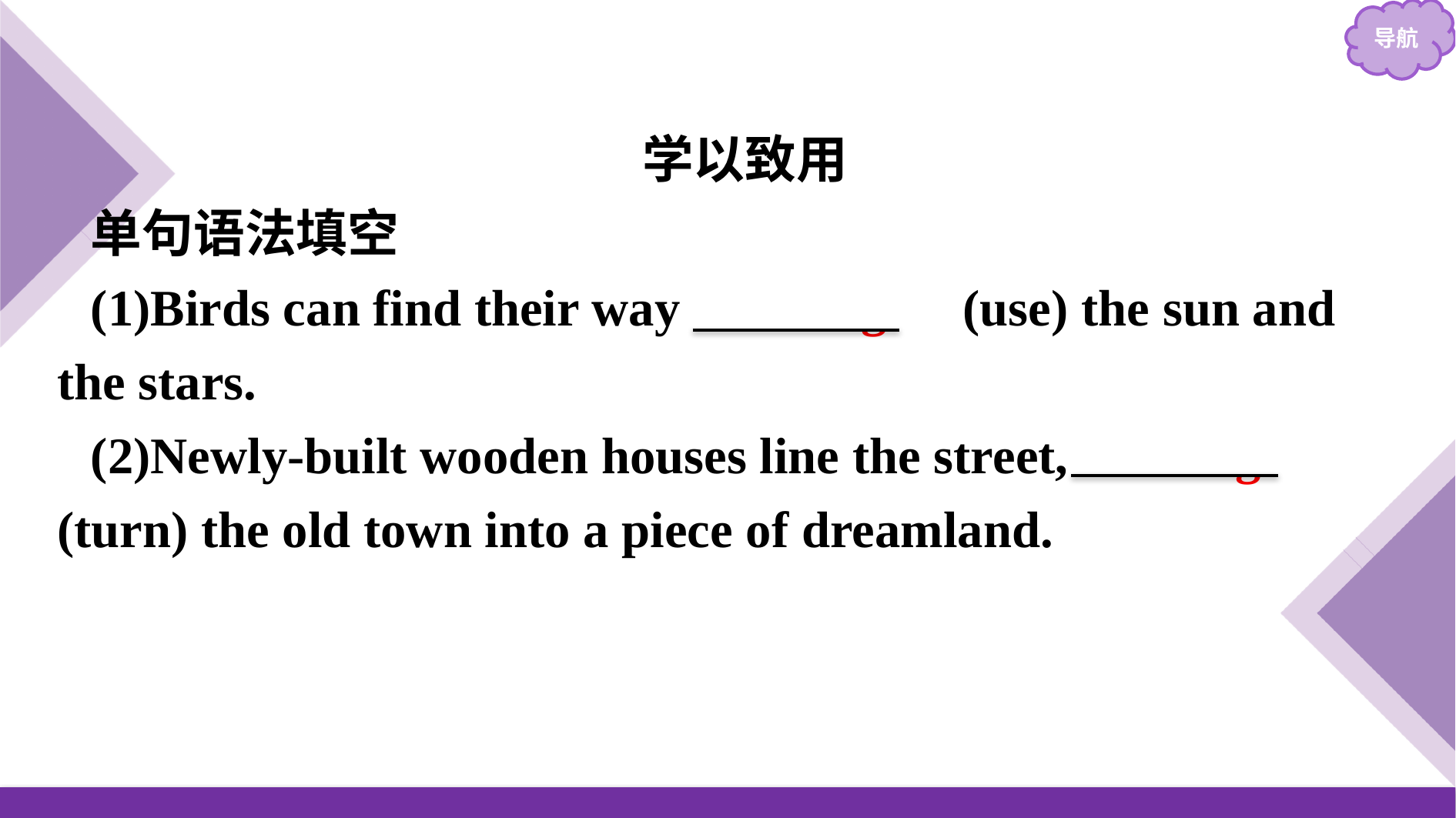

学以致用
单句语法填空
(1)Birds can find their way 　using　(use) the sun and the stars.
(2)Newly-built wooden houses line the street,  turning  (turn) the old town into a piece of dreamland.